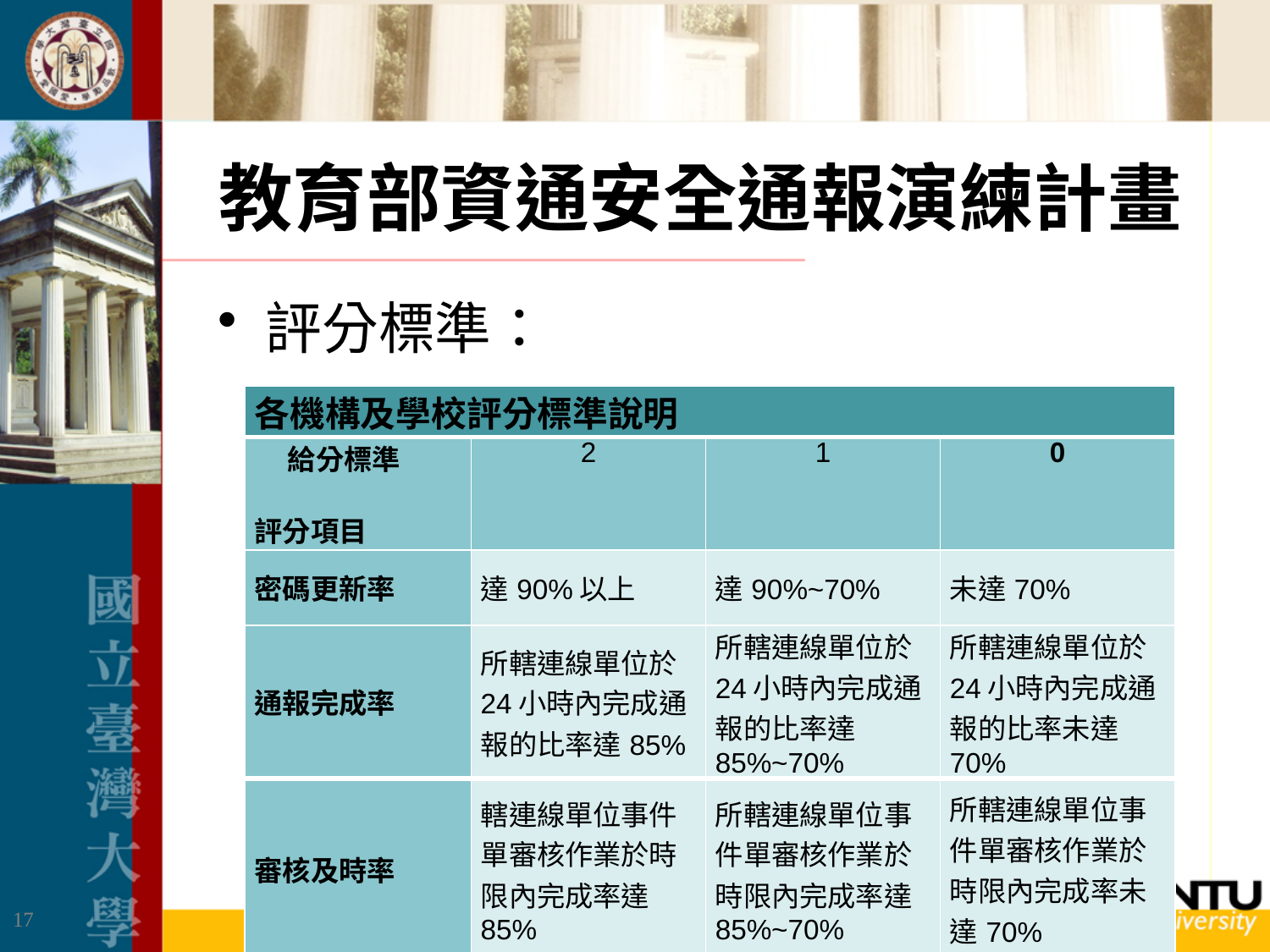

# 教育部資通安全通報演練計畫
評分標準：
| 各機構及學校評分標準說明 |  |  |  |
| --- | --- | --- | --- |
| 給分標準   評分項目 | 2 | 1 | 0 |
| 密碼更新率 | 達90%以上 | 達90%~70% | 未達70% |
| 通報完成率 | 所轄連線單位於24小時內完成通報的比率達85% | 所轄連線單位於24小時內完成通報的比率達85%~70% | 所轄連線單位於24小時內完成通報的比率未達70% |
| 審核及時率 | 轄連線單位事件單審核作業於時限內完成率達85% | 所轄連線單位事件單審核作業於時限內完成率達85%~70% | 所轄連線單位事件單審核作業於時限內完成率未達70% |
17